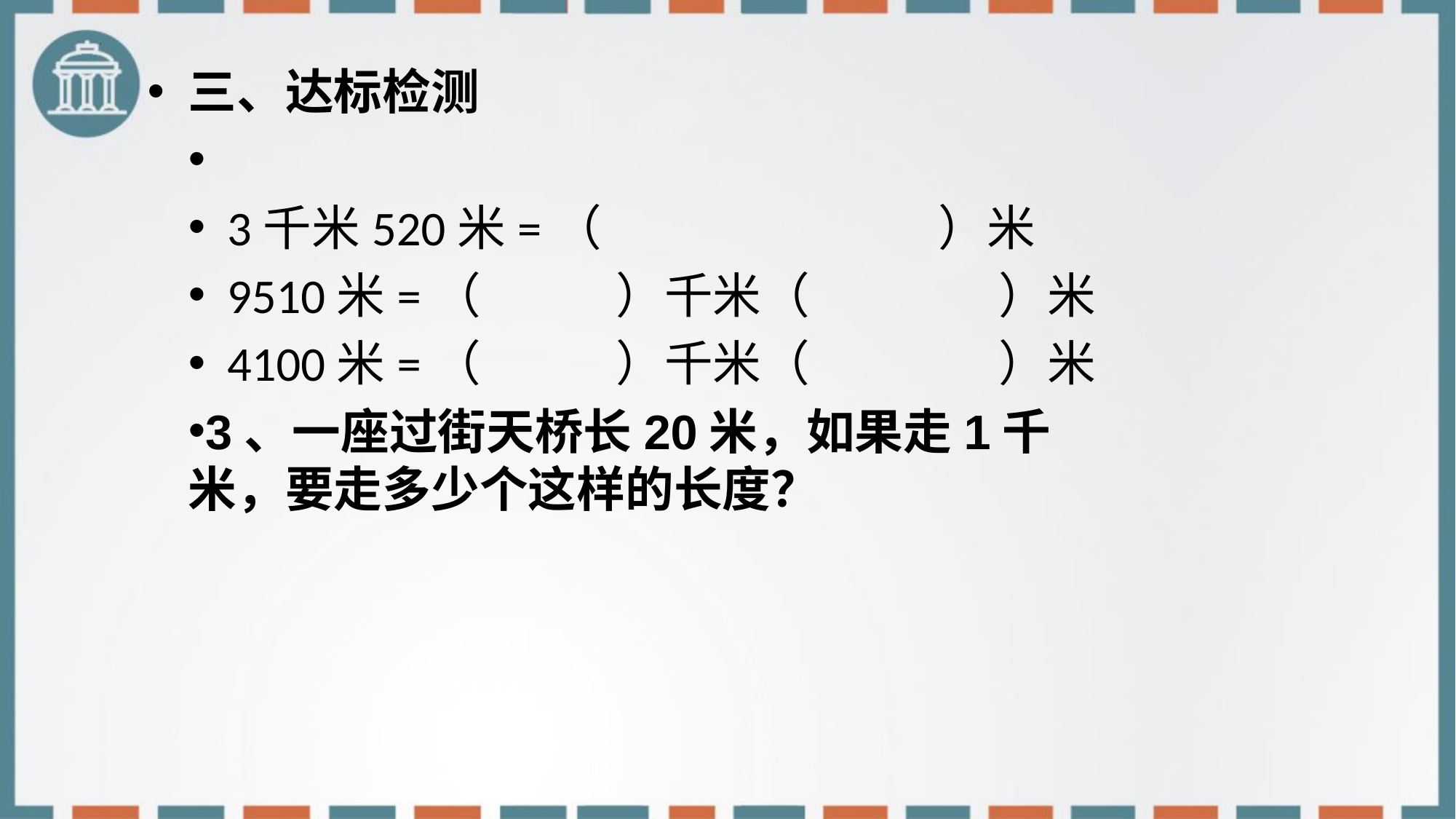

# 三、达标检测

  3千米520米=（                         ）米
  9510米=（          ）千米（              ）米
  4100米=（          ）千米（              ）米
3、一座过街天桥长20米，如果走1千米，要走多少个这样的长度？